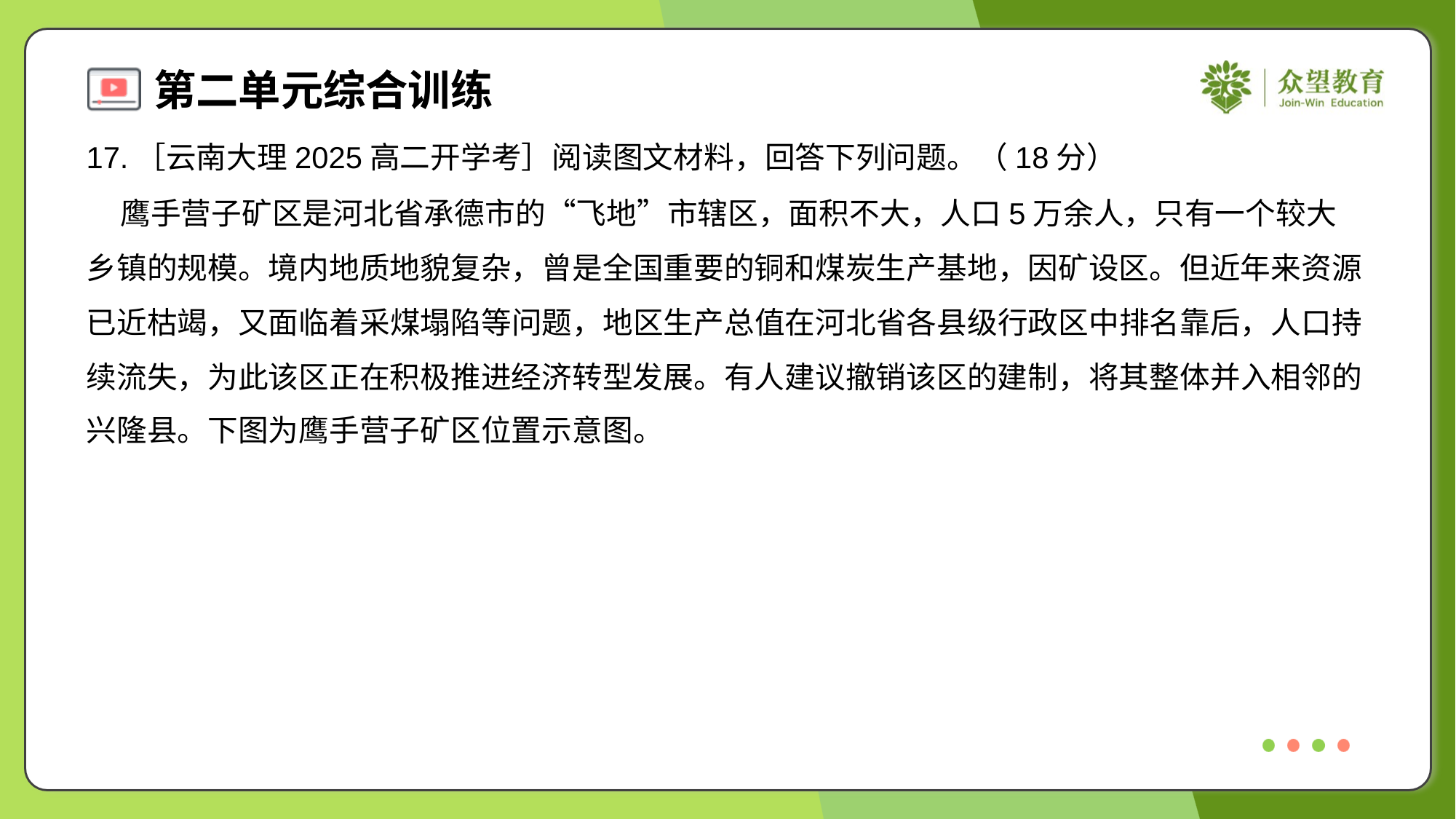

17.［云南大理2025高二开学考］阅读图文材料，回答下列问题。（18分）
    鹰手营子矿区是河北省承德市的“飞地”市辖区，面积不大，人口5万余人，只有一个较大
乡镇的规模。境内地质地貌复杂，曾是全国重要的铜和煤炭生产基地，因矿设区。但近年来资源
已近枯竭，又面临着采煤塌陷等问题，地区生产总值在河北省各县级行政区中排名靠后，人口持
续流失，为此该区正在积极推进经济转型发展。有人建议撤销该区的建制，将其整体并入相邻的
兴隆县。下图为鹰手营子矿区位置示意图。#1.1